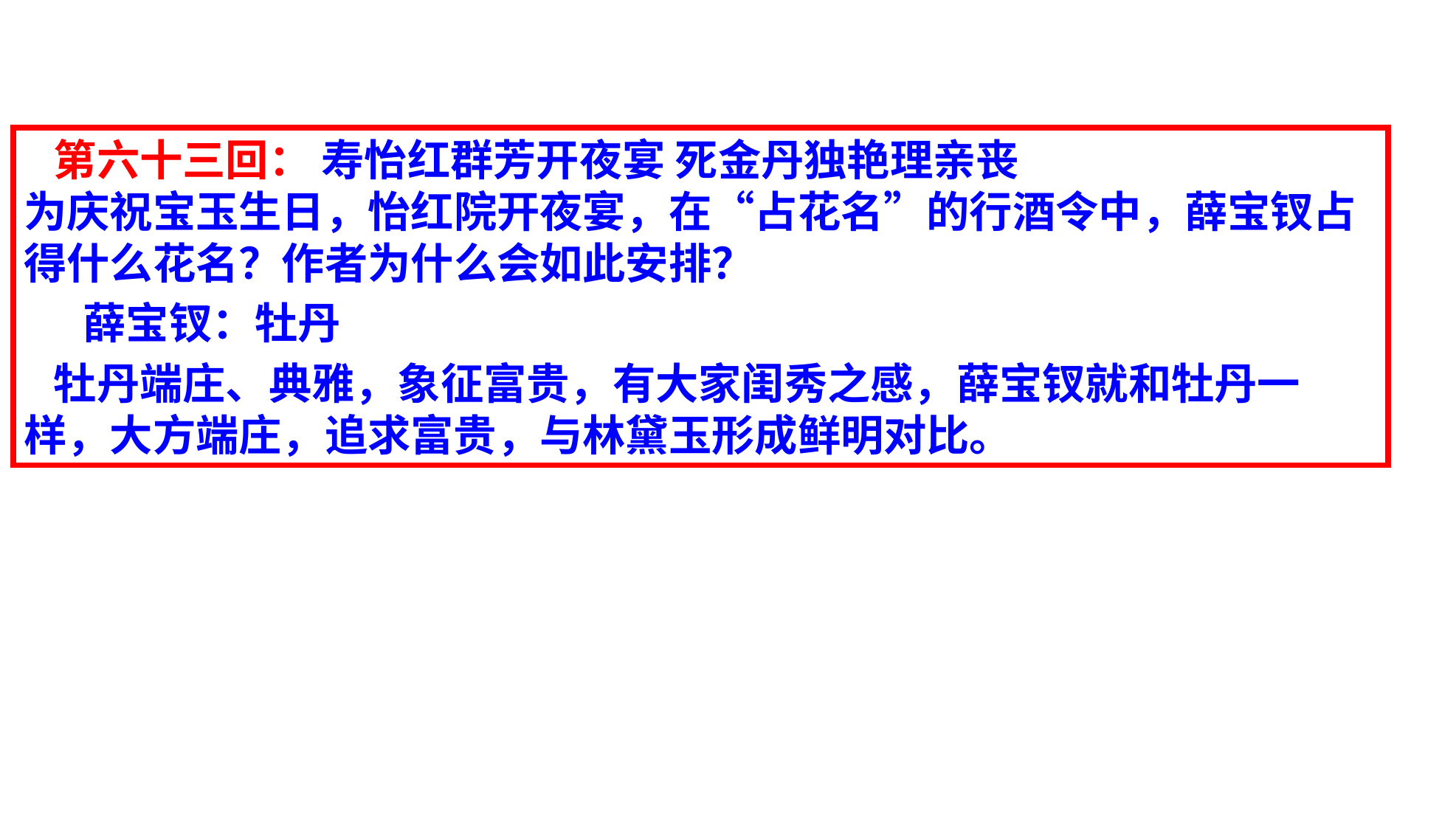

第六十三回： 寿怡红群芳开夜宴 死金丹独艳理亲丧
为庆祝宝玉生日，怡红院开夜宴，在“占花名”的行酒令中，薛宝钗占得什么花名？作者为什么会如此安排？
     薛宝钗：牡丹
  牡丹端庄、典雅，象征富贵，有大家闺秀之感，薛宝钗就和牡丹一样，大方端庄，追求富贵，与林黛玉形成鲜明对比。